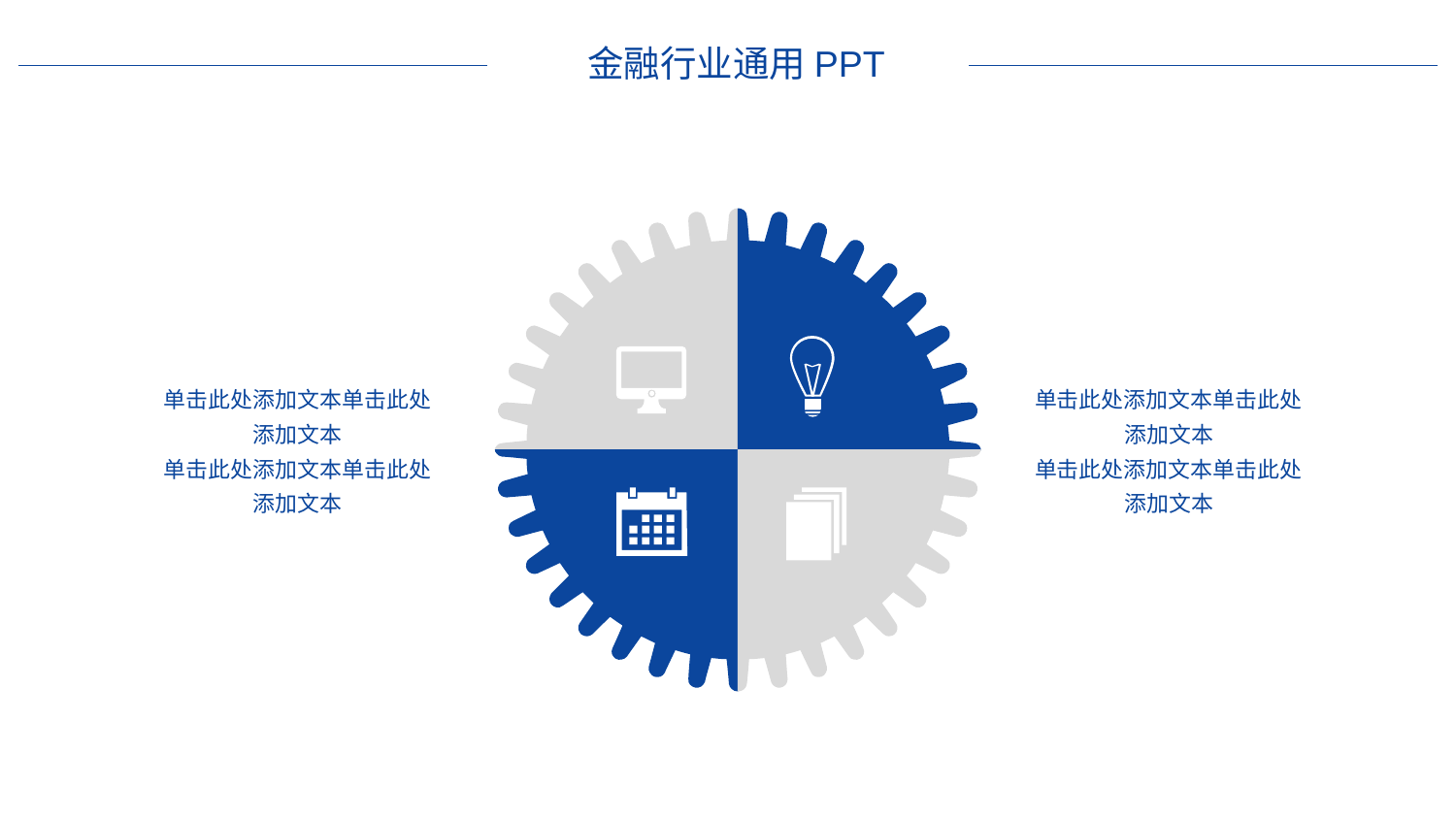

金融行业通用PPT

单击此处添加文本单击此处添加文本
单击此处添加文本单击此处添加文本
单击此处添加文本单击此处添加文本
单击此处添加文本单击此处添加文本